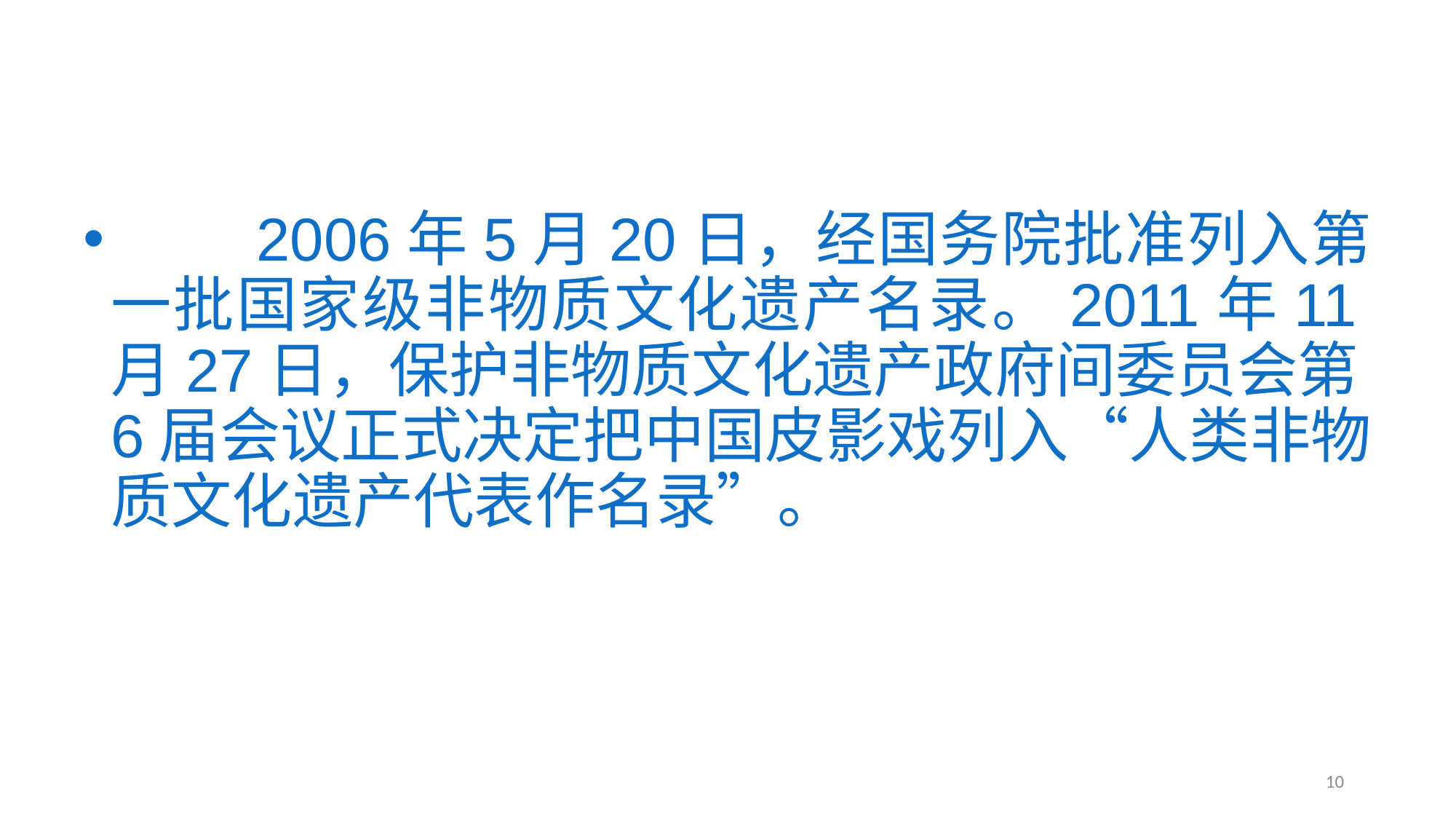

2006年5月20日，经国务院批准列入第一批国家级非物质文化遗产名录。2011年11月27日，保护非物质文化遗产政府间委员会第6届会议正式决定把中国皮影戏列入“人类非物质文化遗产代表作名录”。

10